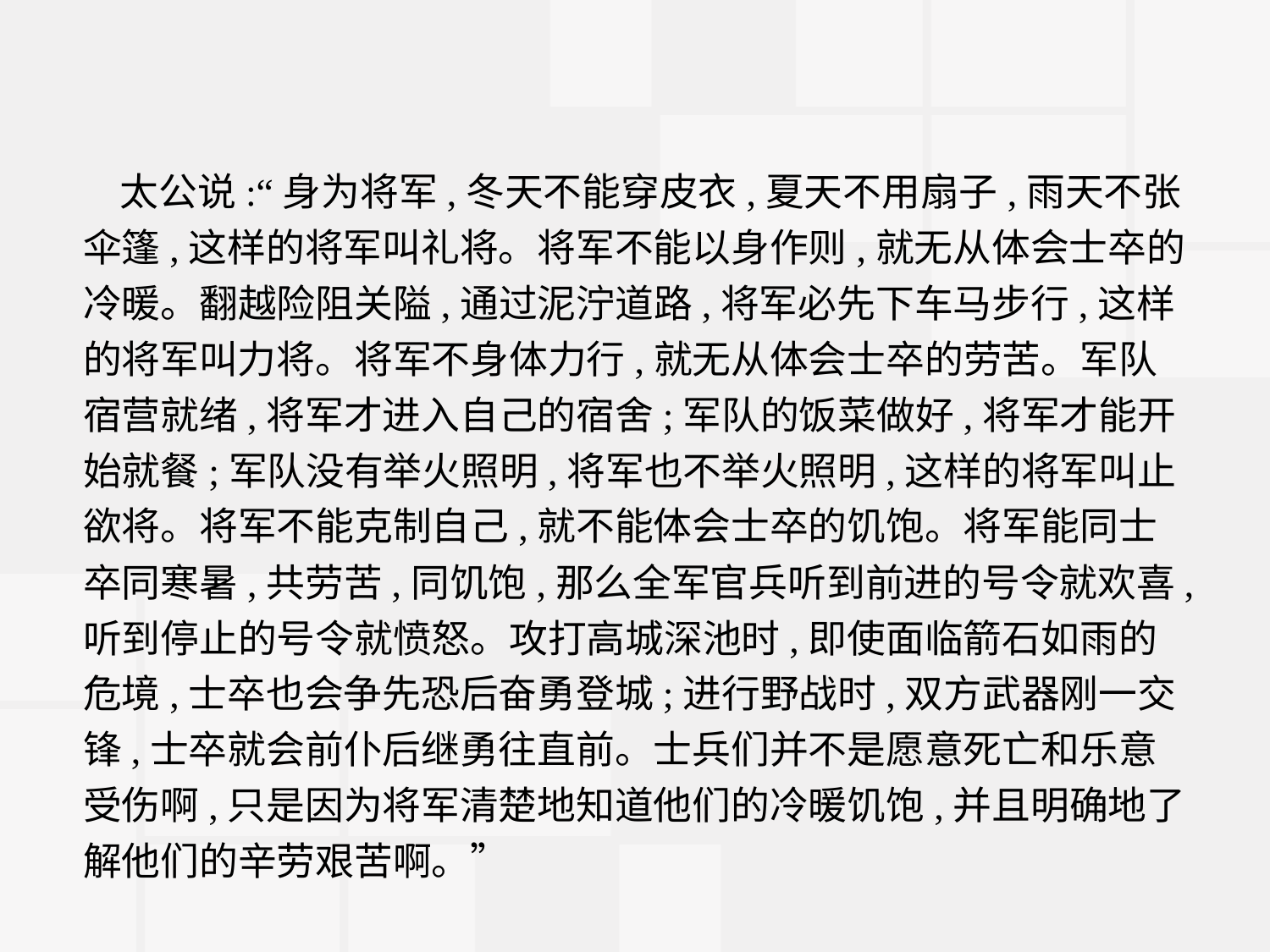

太公说:“身为将军,冬天不能穿皮衣,夏天不用扇子,雨天不张伞篷,这样的将军叫礼将。将军不能以身作则,就无从体会士卒的冷暖。翻越险阻关隘,通过泥泞道路,将军必先下车马步行,这样的将军叫力将。将军不身体力行,就无从体会士卒的劳苦。军队宿营就绪,将军才进入自己的宿舍;军队的饭菜做好,将军才能开始就餐;军队没有举火照明,将军也不举火照明,这样的将军叫止欲将。将军不能克制自己,就不能体会士卒的饥饱。将军能同士卒同寒暑,共劳苦,同饥饱,那么全军官兵听到前进的号令就欢喜,听到停止的号令就愤怒。攻打高城深池时,即使面临箭石如雨的危境,士卒也会争先恐后奋勇登城;进行野战时,双方武器刚一交锋,士卒就会前仆后继勇往直前。士兵们并不是愿意死亡和乐意受伤啊,只是因为将军清楚地知道他们的冷暖饥饱,并且明确地了解他们的辛劳艰苦啊。”